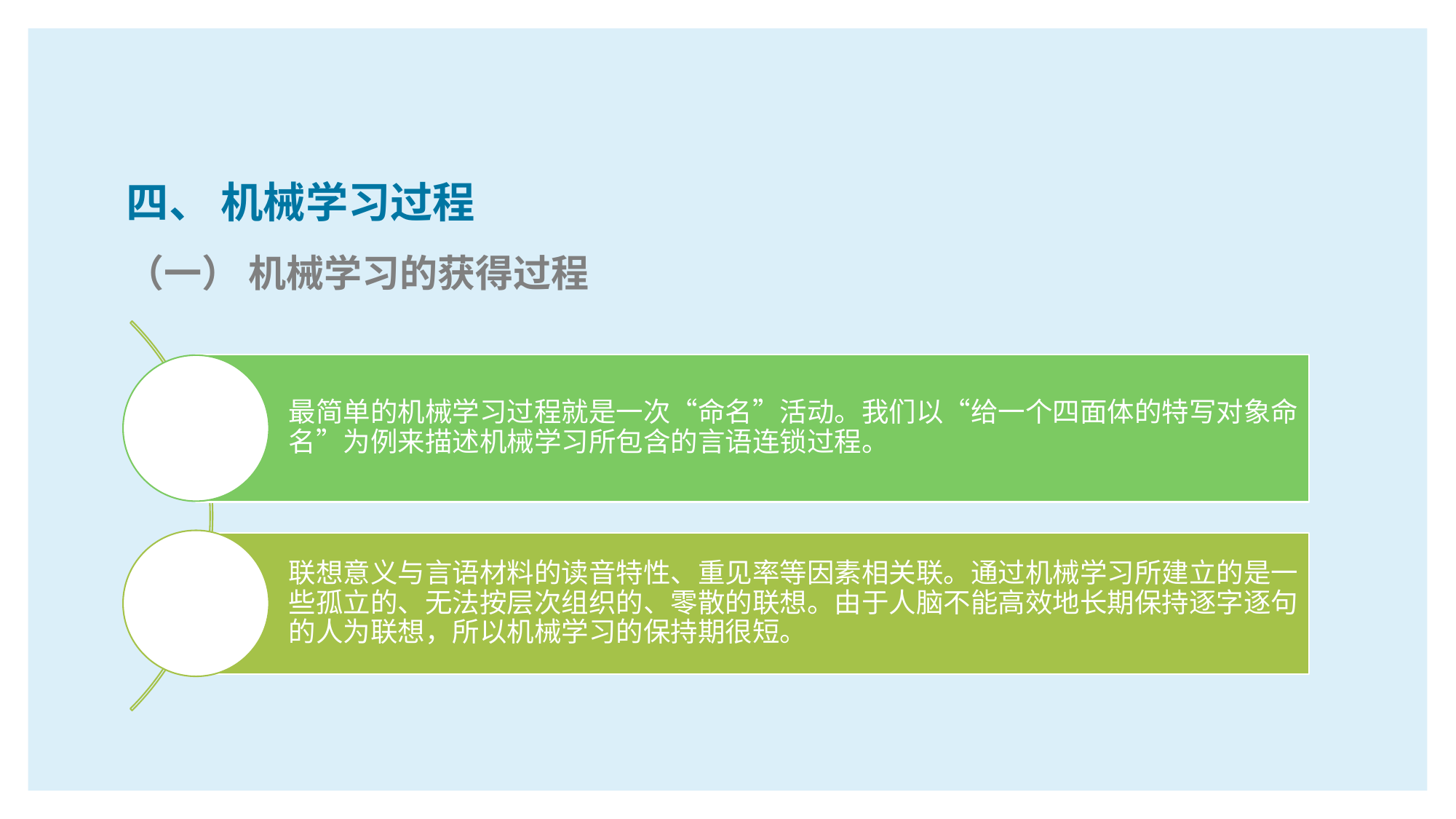

四、 机械学习过程
（一） 机械学习的获得过程
最简单的机械学习过程就是一次“命名”活动。我们以“给一个四面体的特写对象命名”为例来描述机械学习所包含的言语连锁过程。
联想意义与言语材料的读音特性、重见率等因素相关联。通过机械学习所建立的是一些孤立的、无法按层次组织的、零散的联想。由于人脑不能高效地长期保持逐字逐句的人为联想，所以机械学习的保持期很短。